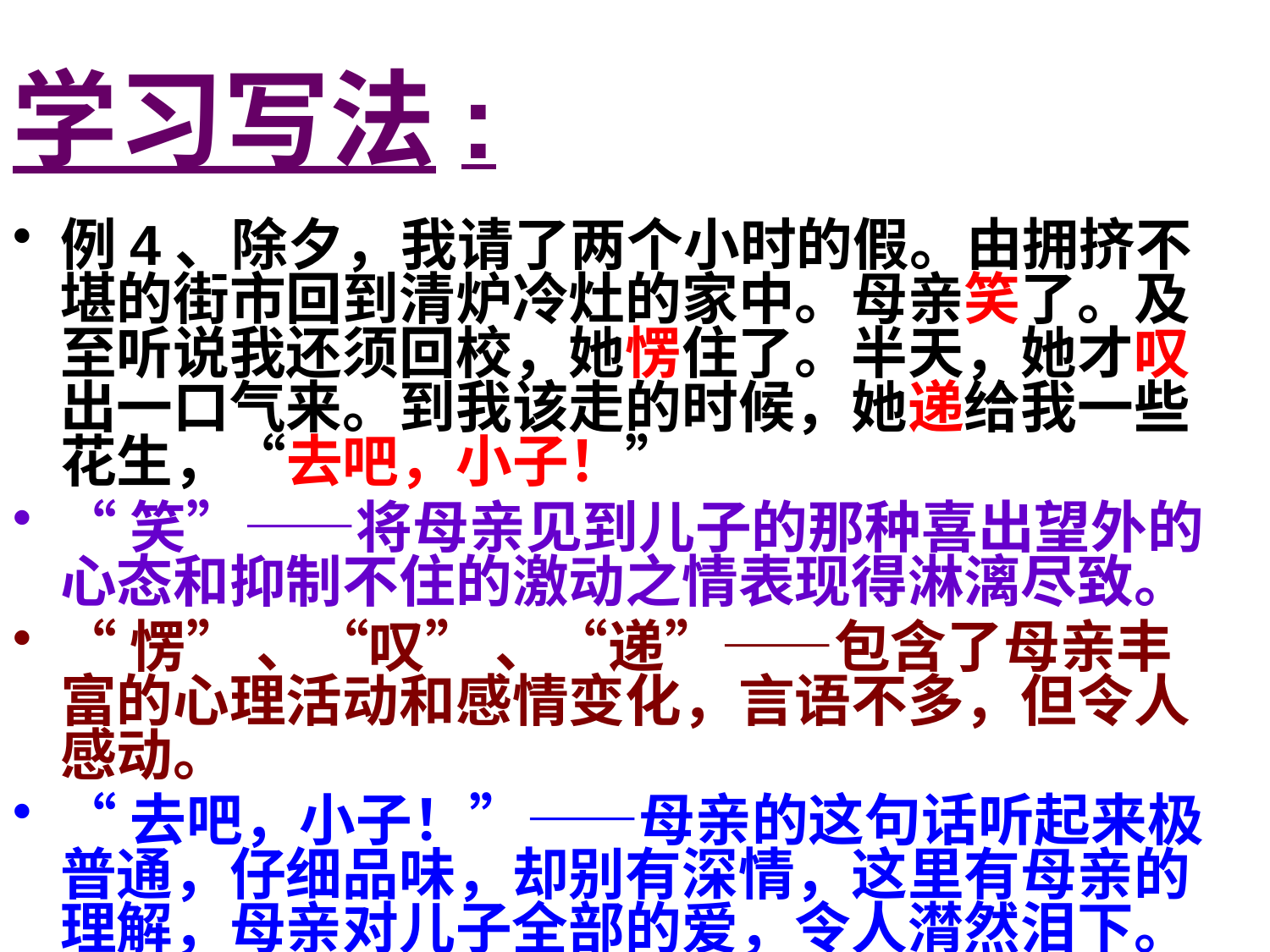

学习写法:
例4、除夕，我请了两个小时的假。由拥挤不堪的街市回到清炉冷灶的家中。母亲笑了。及至听说我还须回校，她愣住了。半天，她才叹出一口气来。到我该走的时候，她递给我一些花生，“去吧，小子！”
“笑”——将母亲见到儿子的那种喜出望外的心态和抑制不住的激动之情表现得淋漓尽致。
“愣” 、“叹” 、“递”——包含了母亲丰富的心理活动和感情变化，言语不多，但令人感动。
“去吧，小子！”——母亲的这句话听起来极普通，仔细品味，却别有深情，这里有母亲的理解，母亲对儿子全部的爱，令人潸然泪下。